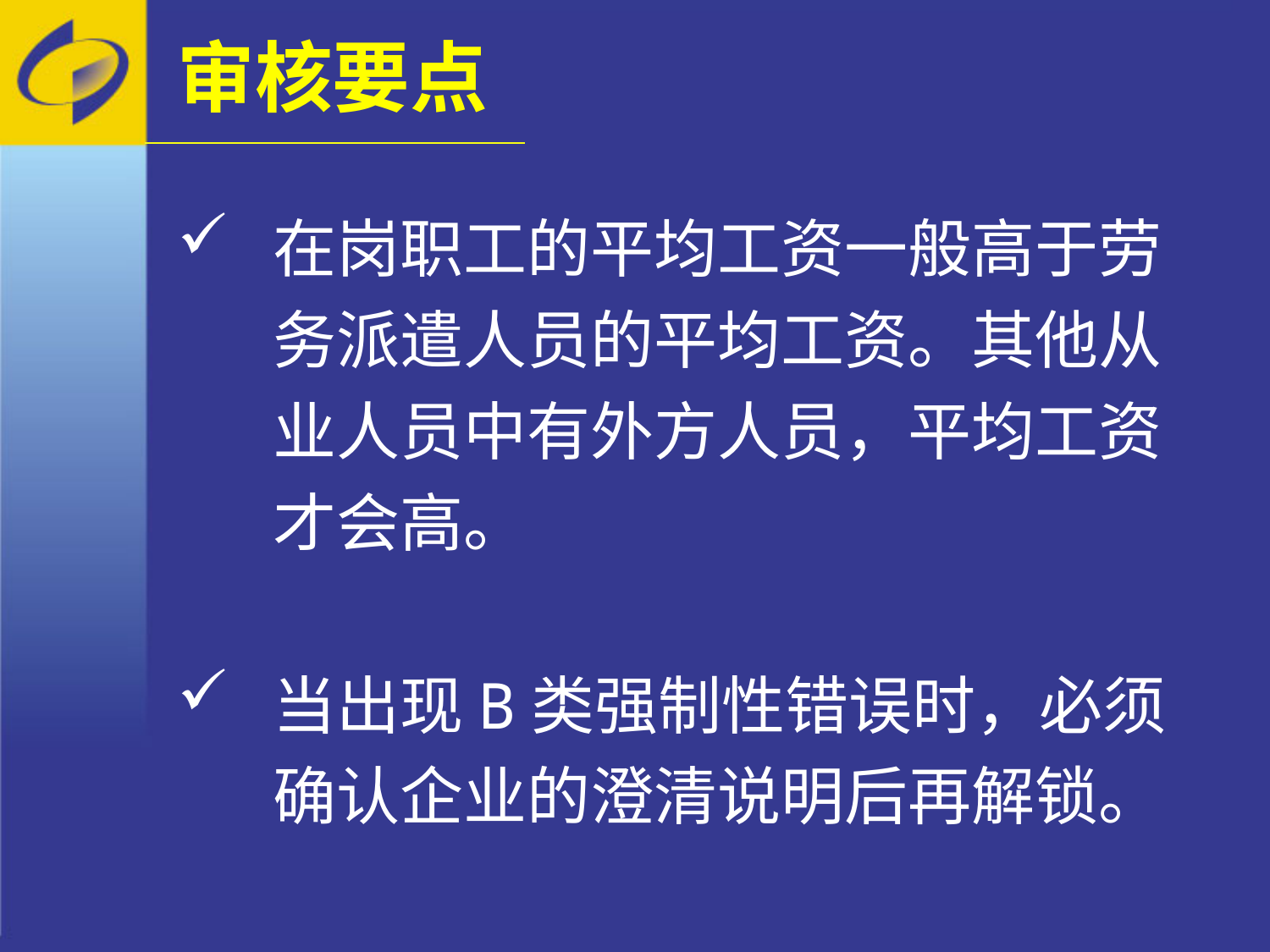

审核要点
在岗职工的平均工资一般高于劳务派遣人员的平均工资。其他从业人员中有外方人员，平均工资才会高。

当出现B类强制性错误时，必须确认企业的澄清说明后再解锁。